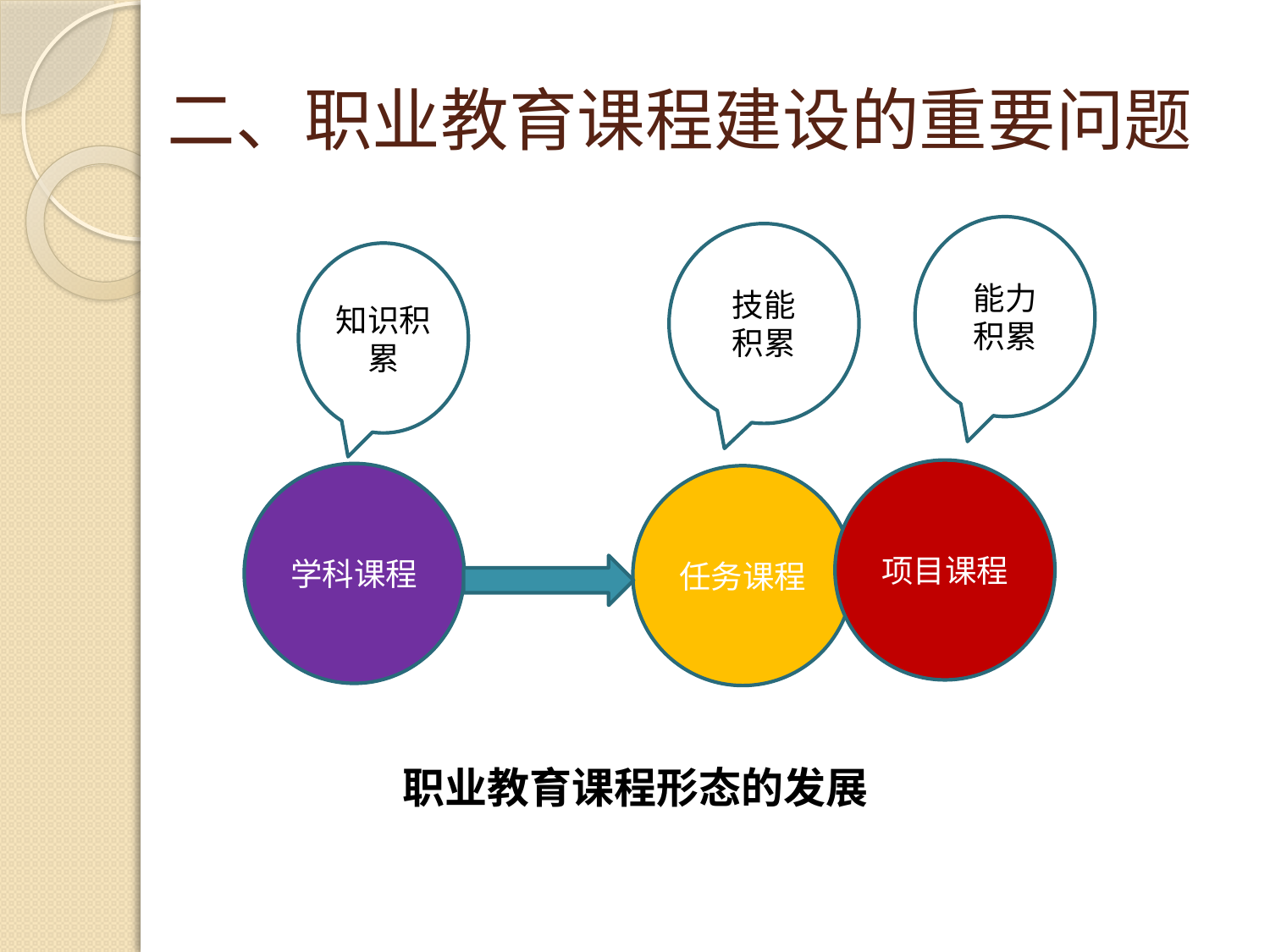

# 二、职业教育课程建设的重要问题
能力
积累

技能
积累
知识积累
项目课程
学科课程
任务课程

          职业教育课程形态的发展